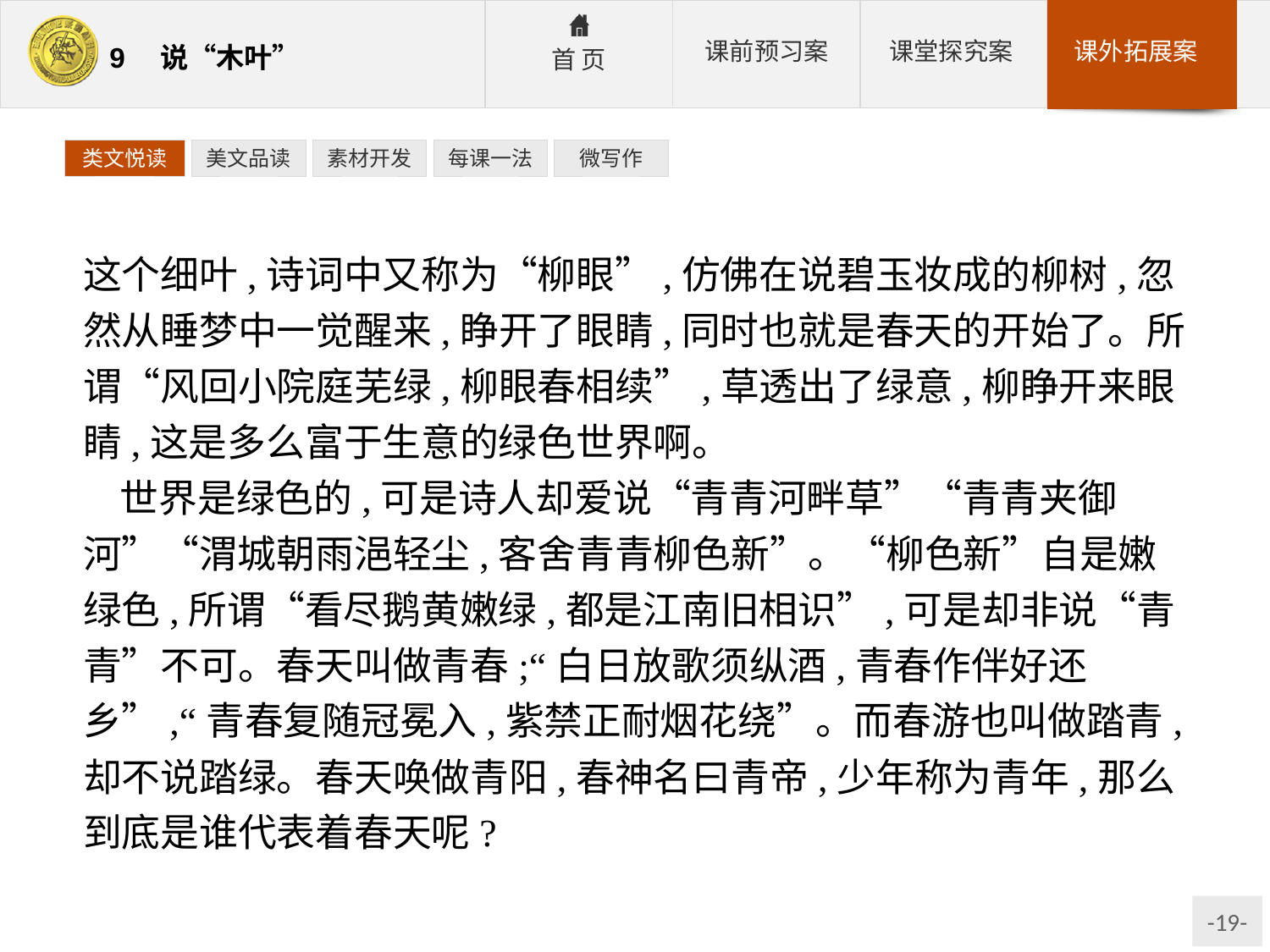

类文悦读
美文品读
素材开发
每课一法
微写作
这个细叶,诗词中又称为“柳眼”,仿佛在说碧玉妆成的柳树,忽然从睡梦中一觉醒来,睁开了眼睛,同时也就是春天的开始了。所谓“风回小院庭芜绿,柳眼春相续”,草透出了绿意,柳睁开来眼睛,这是多么富于生意的绿色世界啊。
世界是绿色的,可是诗人却爱说“青青河畔草”“青青夹御河”“渭城朝雨浥轻尘,客舍青青柳色新”。“柳色新”自是嫩绿色,所谓“看尽鹅黄嫩绿,都是江南旧相识”,可是却非说“青青”不可。春天叫做青春;“白日放歌须纵酒,青春作伴好还乡”,“青春复随冠冕入,紫禁正耐烟花绕”。而春游也叫做踏青,却不说踏绿。春天唤做青阳,春神名曰青帝,少年称为青年,那么到底是谁代表着春天呢?